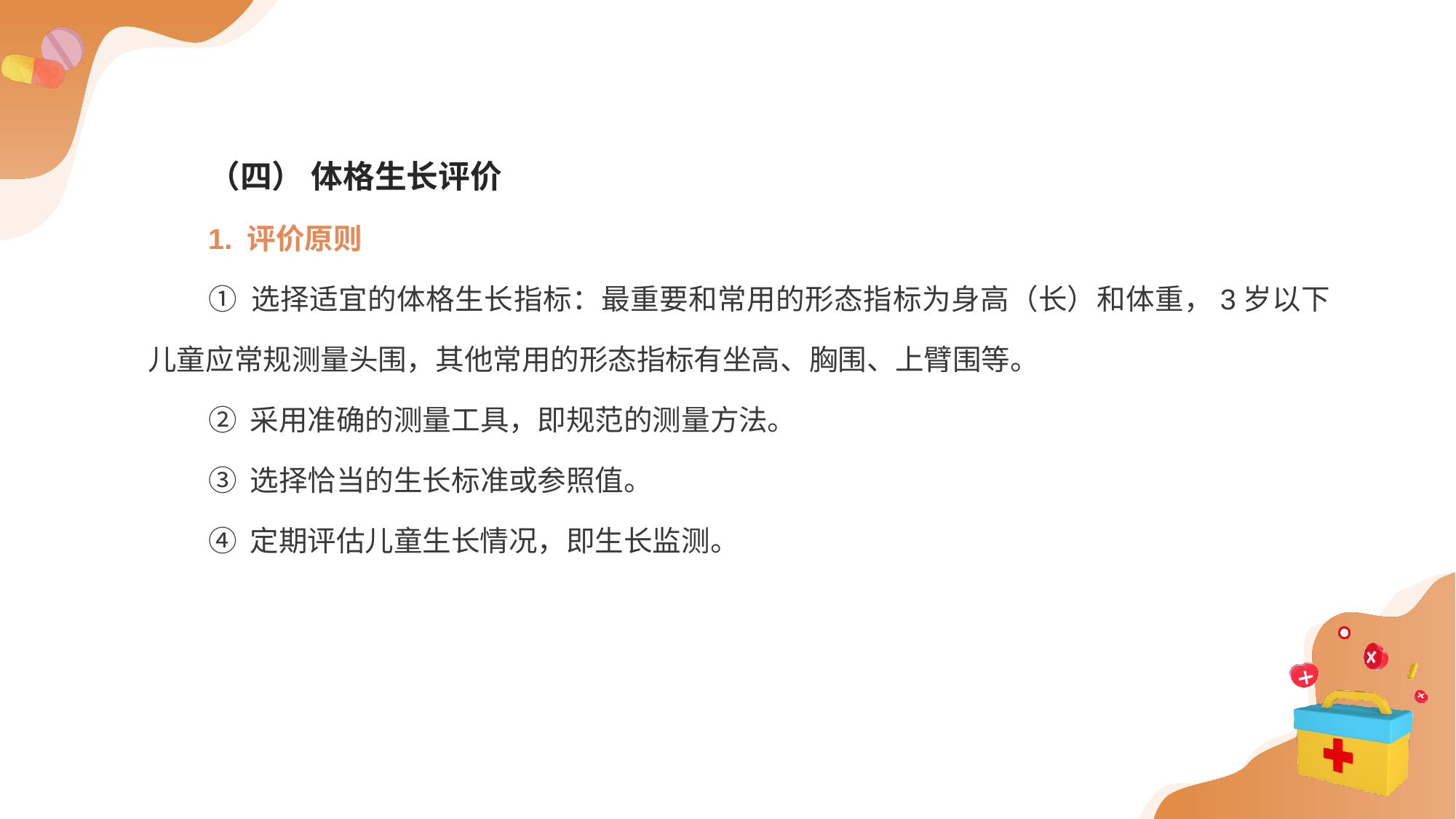

（四） 体格生长评价
1. 评价原则
① 选择适宜的体格生长指标：最重要和常用的形态指标为身高（长）和体重，3岁以下儿童应常规测量头围，其他常用的形态指标有坐高、胸围、上臂围等。
② 采用准确的测量工具，即规范的测量方法。
③ 选择恰当的生长标准或参照值。
④ 定期评估儿童生长情况，即生长监测。